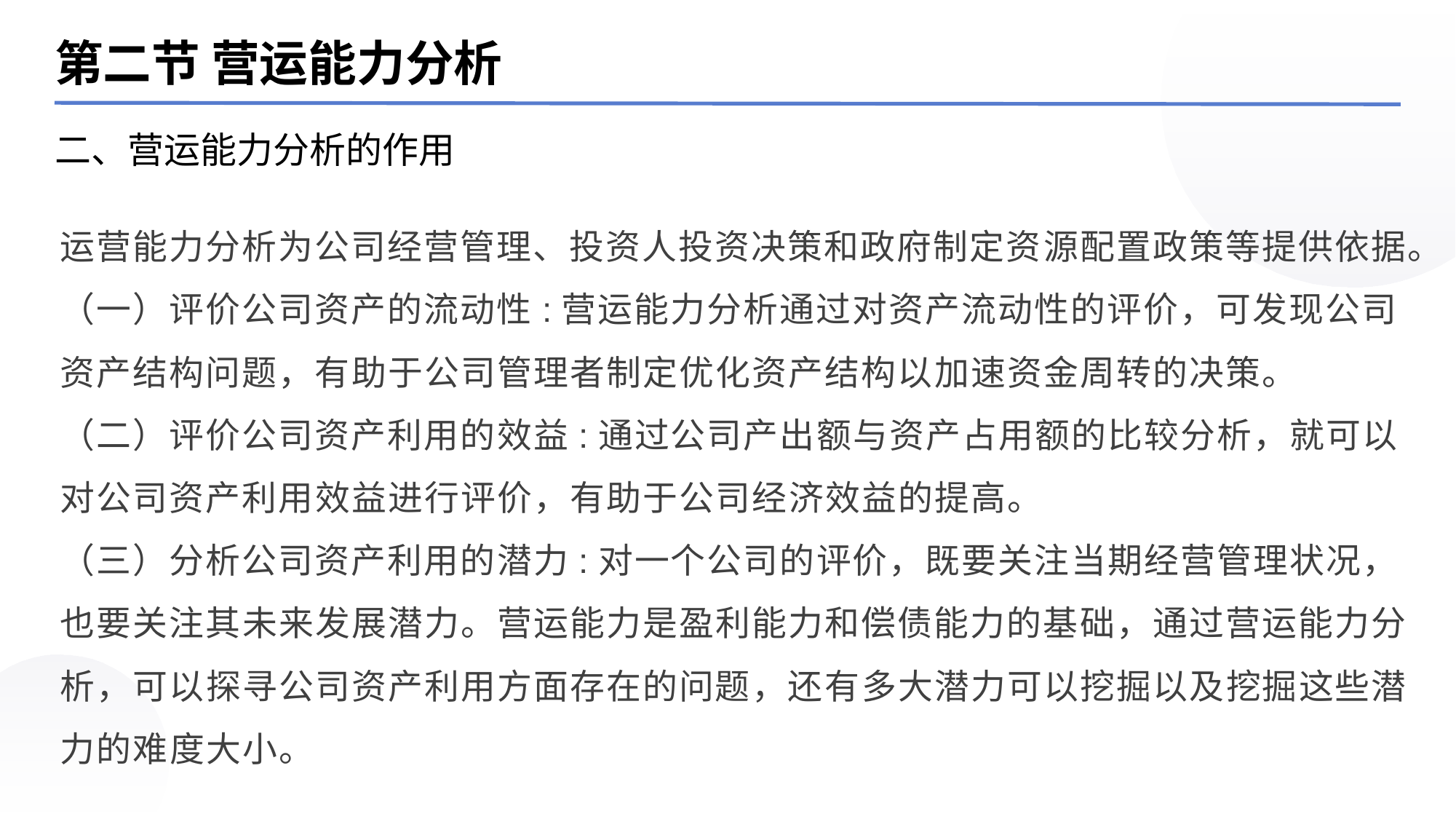

第二节 营运能力分析
二、营运能力分析的作用
运营能力分析为公司经营管理、投资人投资决策和政府制定资源配置政策等提供依据。
（一）评价公司资产的流动性:营运能力分析通过对资产流动性的评价，可发现公司资产结构问题，有助于公司管理者制定优化资产结构以加速资金周转的决策。
（二）评价公司资产利用的效益:通过公司产出额与资产占用额的比较分析，就可以对公司资产利用效益进行评价，有助于公司经济效益的提高。
（三）分析公司资产利用的潜力:对一个公司的评价，既要关注当期经营管理状况，也要关注其未来发展潜力。营运能力是盈利能力和偿债能力的基础，通过营运能力分析，可以探寻公司资产利用方面存在的问题，还有多大潜力可以挖掘以及挖掘这些潜力的难度大小。

40